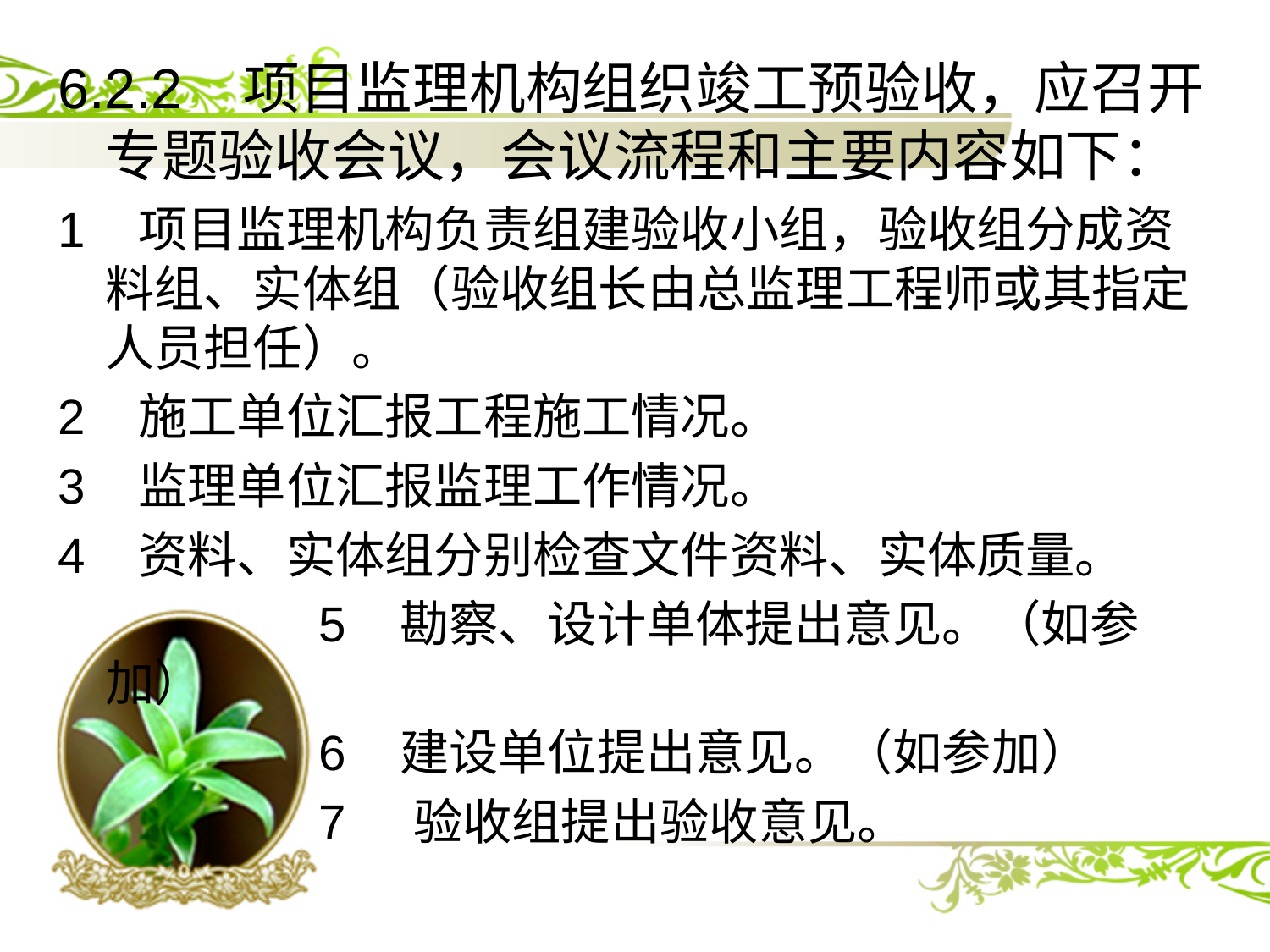

6.2.2   项目监理机构组织竣工预验收，应召开专题验收会议，会议流程和主要内容如下：
1   项目监理机构负责组建验收小组，验收组分成资料组、实体组（验收组长由总监理工程师或其指定人员担任）。
2   施工单位汇报工程施工情况。
3   监理单位汇报监理工作情况。
4   资料、实体组分别检查文件资料、实体质量。
                   5   勘察、设计单体提出意见。（如参加）
                   6   建设单位提出意见。（如参加）
                   7    验收组提出验收意见。